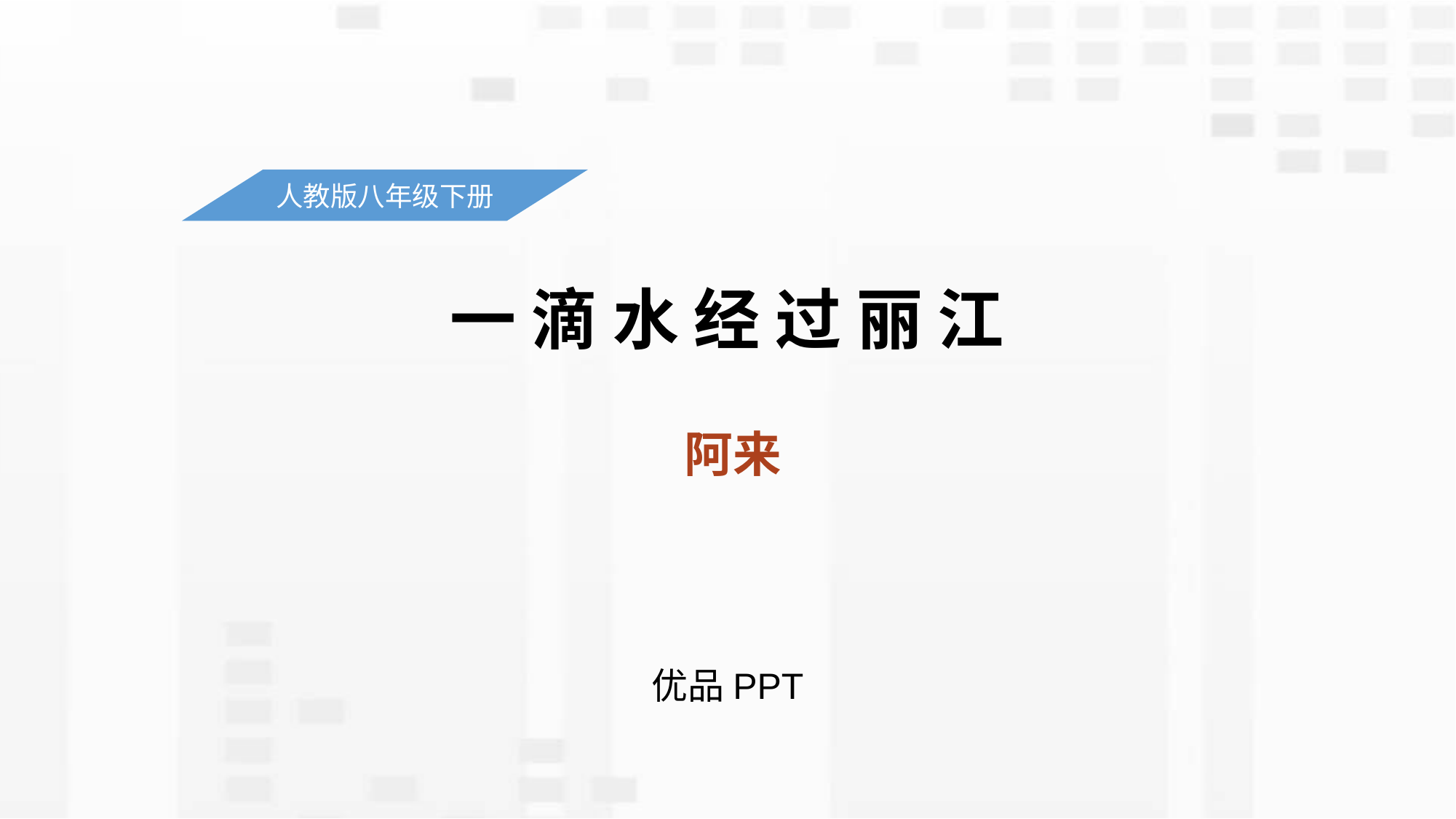

人教版八年级下册
# 一 滴 水 经 过 丽 江
阿来
优品PPT